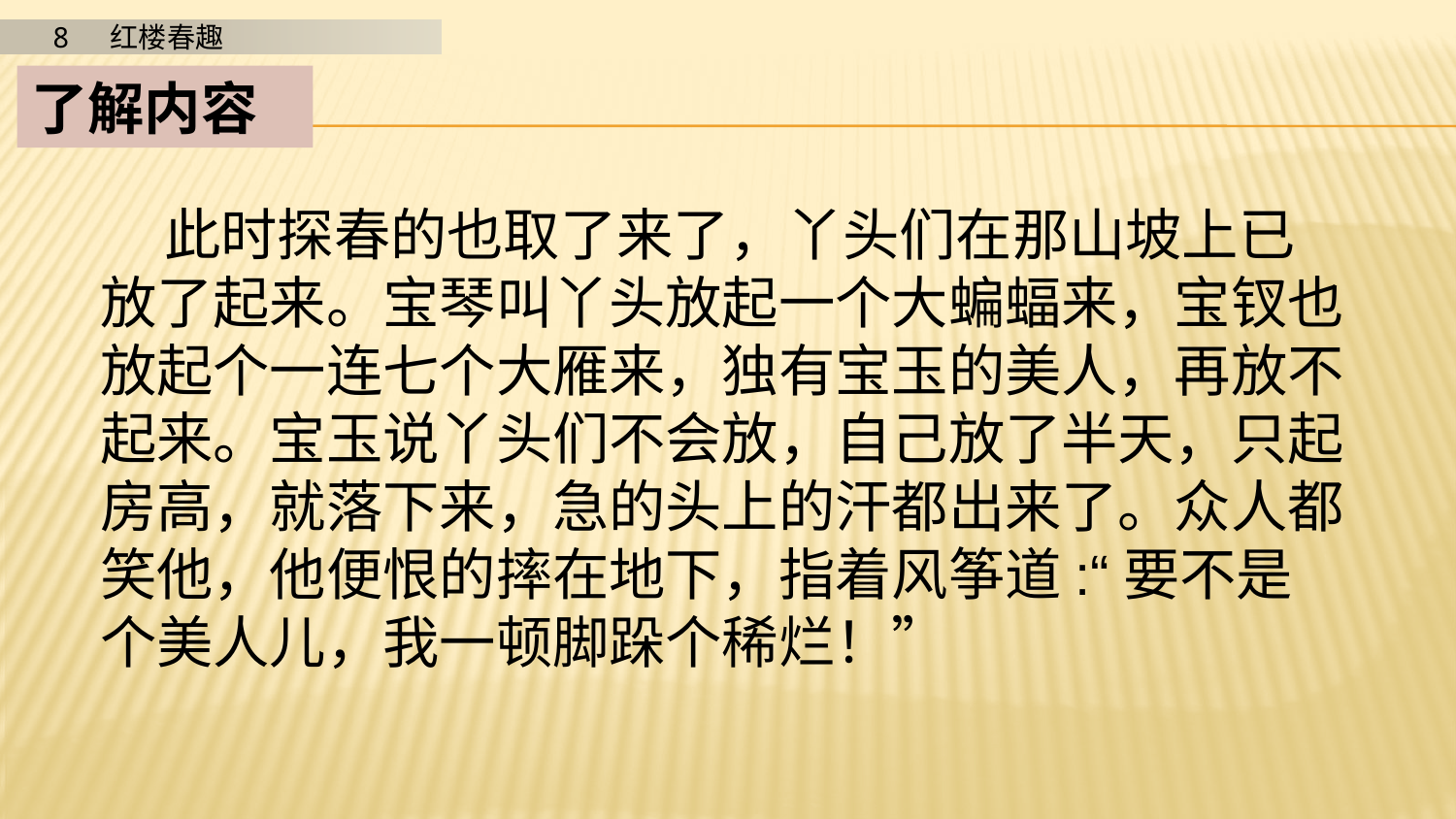

了解内容
    此时探春的也取了来了，丫头们在那山坡上已放了起来。宝琴叫丫头放起一个大蝙蝠来，宝钗也放起个一连七个大雁来，独有宝玉的美人，再放不起来。宝玉说丫头们不会放，自己放了半天，只起房高，就落下来，急的头上的汗都出来了。众人都笑他，他便恨的摔在地下，指着风筝道:“要不是个美人儿，我一顿脚跺个稀烂！”